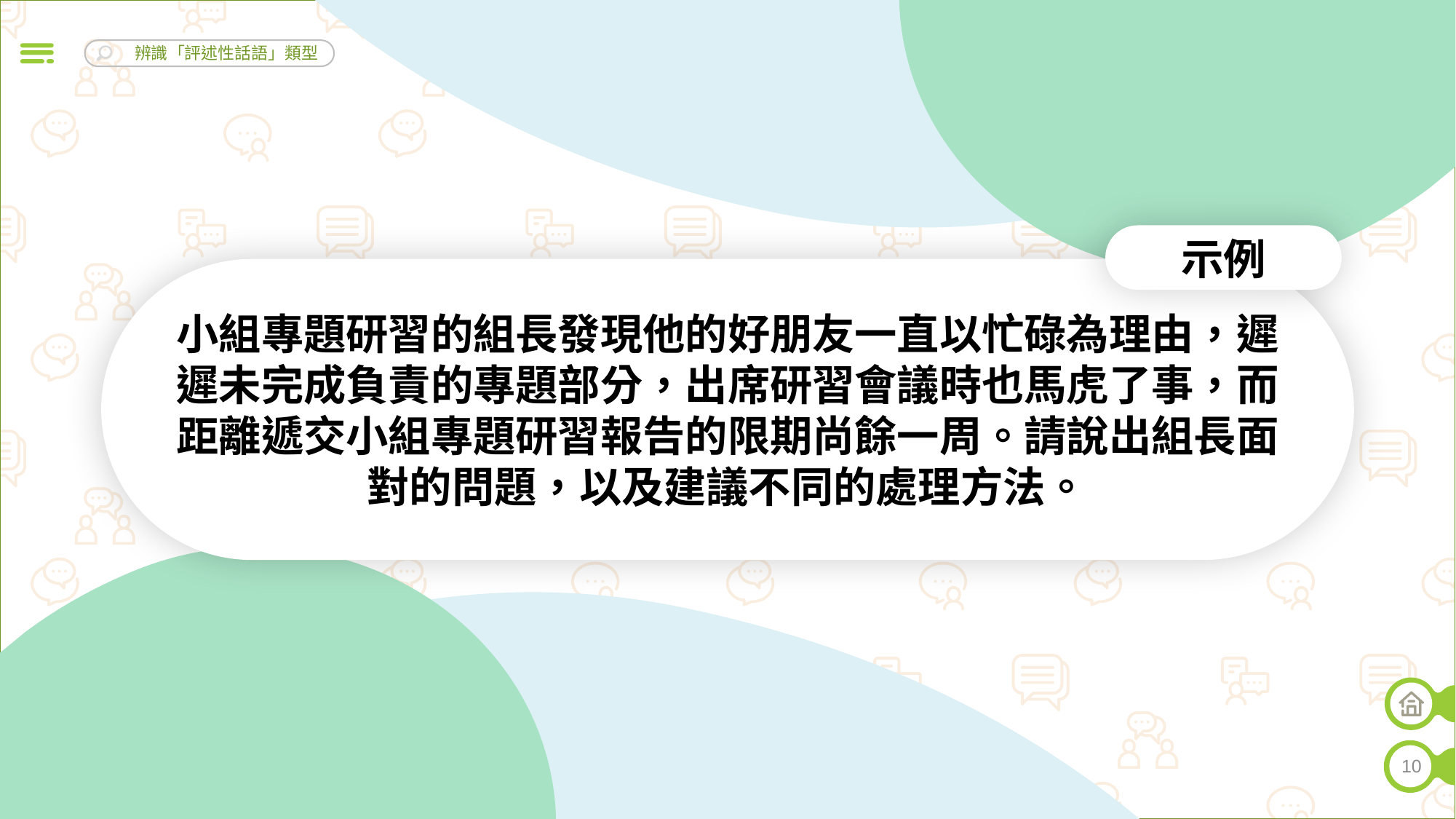

示例
小組專題研習的組長發現他的好朋友一直以忙碌為理由，遲遲未完成負責的專題部分，出席研習會議時也馬虎了事，而距離遞交小組專題研習報告的限期尚餘一周。請說出組長面對的問題，以及建議不同的處理方法。
10